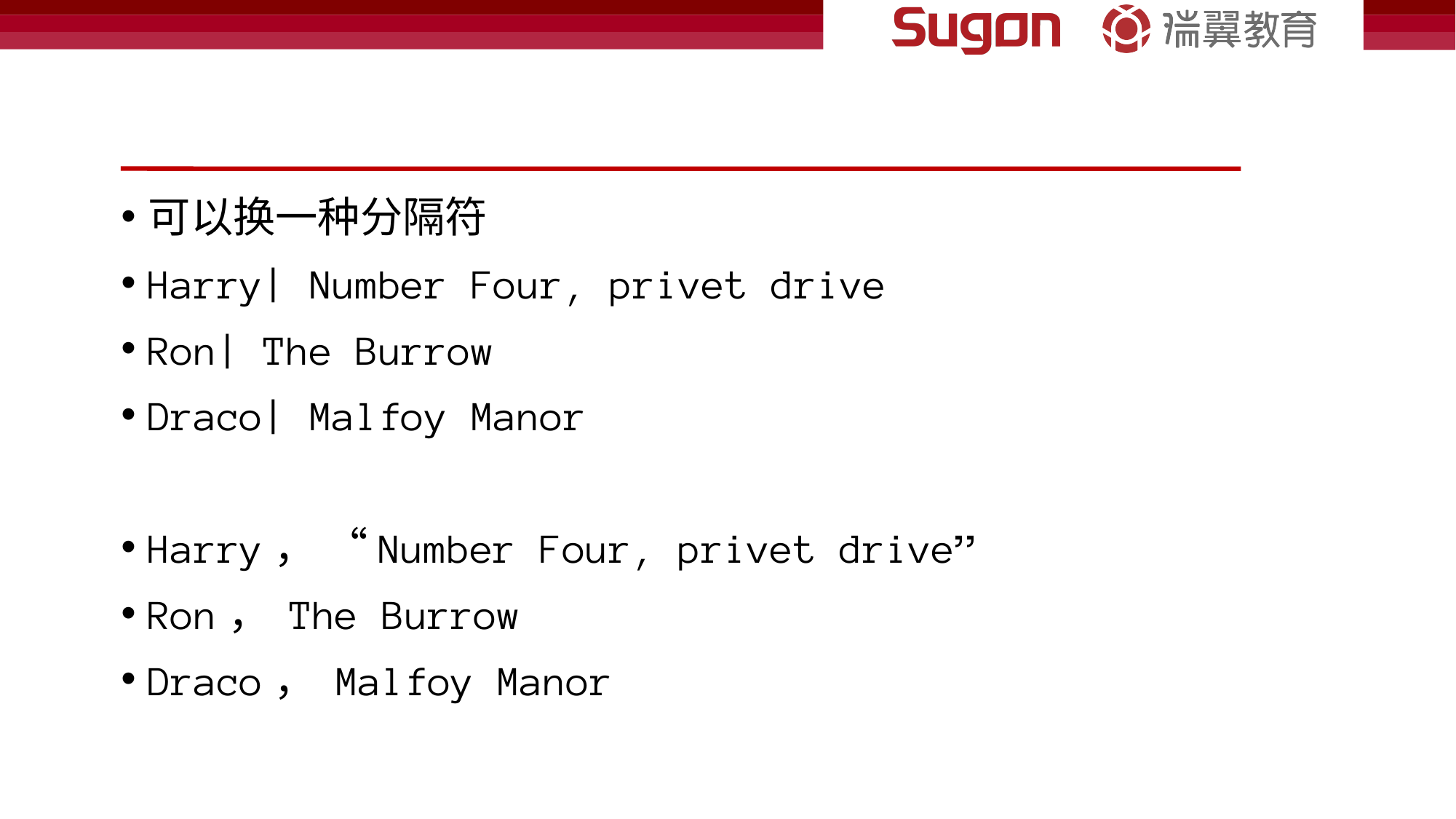

#
可以换一种分隔符
Harry| Number Four, privet drive
Ron| The Burrow
Draco| Malfoy Manor

Harry， “Number Four, privet drive”
Ron， The Burrow
Draco， Malfoy Manor